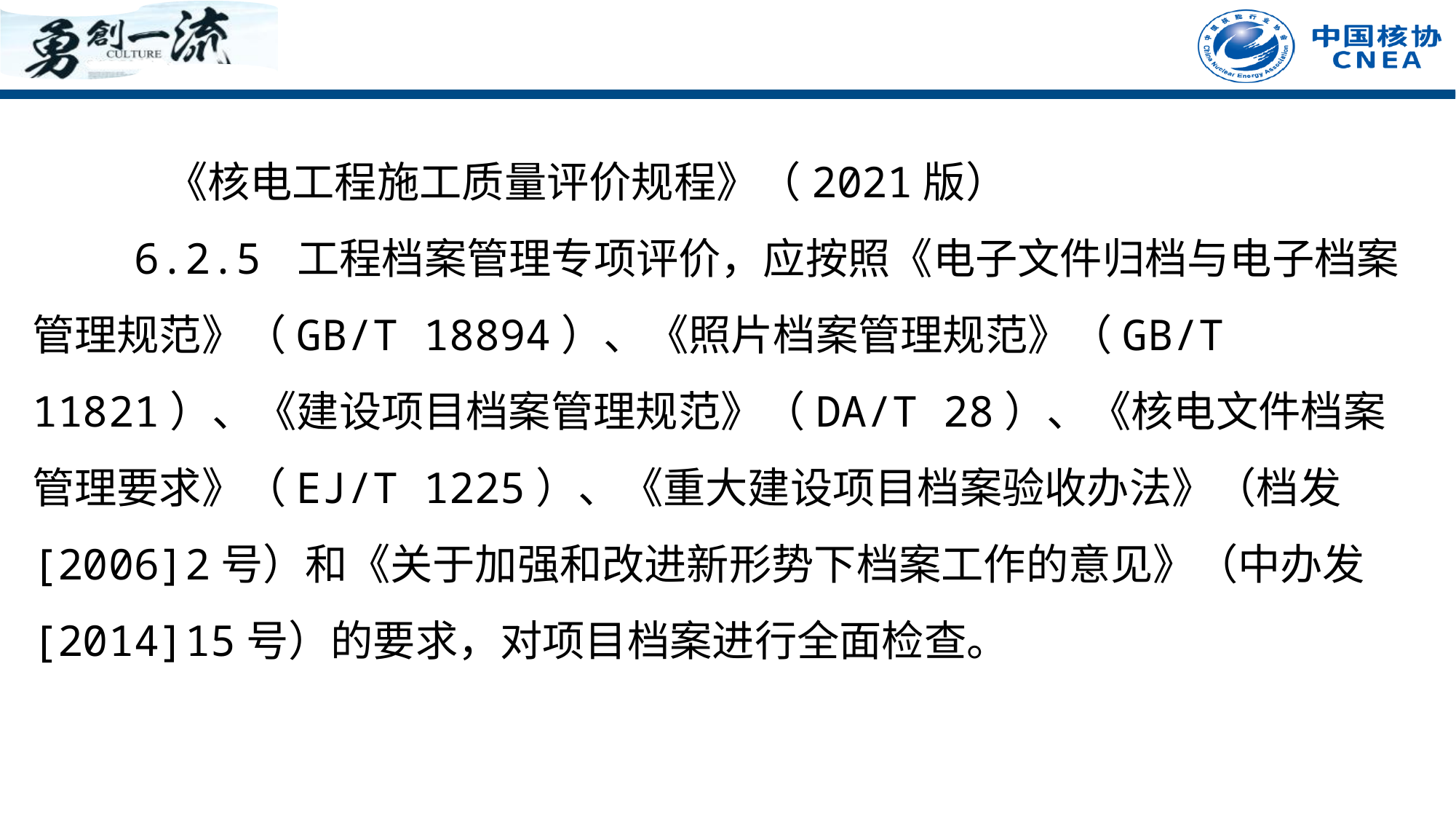

《核电工程施工质量评价规程》（2021版）
    6.2.5 工程档案管理专项评价，应按照《电子文件归档与电子档案管理规范》（GB/T 18894）、《照片档案管理规范》（GB/T 11821）、《建设项目档案管理规范》（DA/T 28）、《核电文件档案管理要求》（EJ/T 1225）、《重大建设项目档案验收办法》（档发[2006]2号）和《关于加强和改进新形势下档案工作的意见》（中办发[2014]15号）的要求，对项目档案进行全面检查。